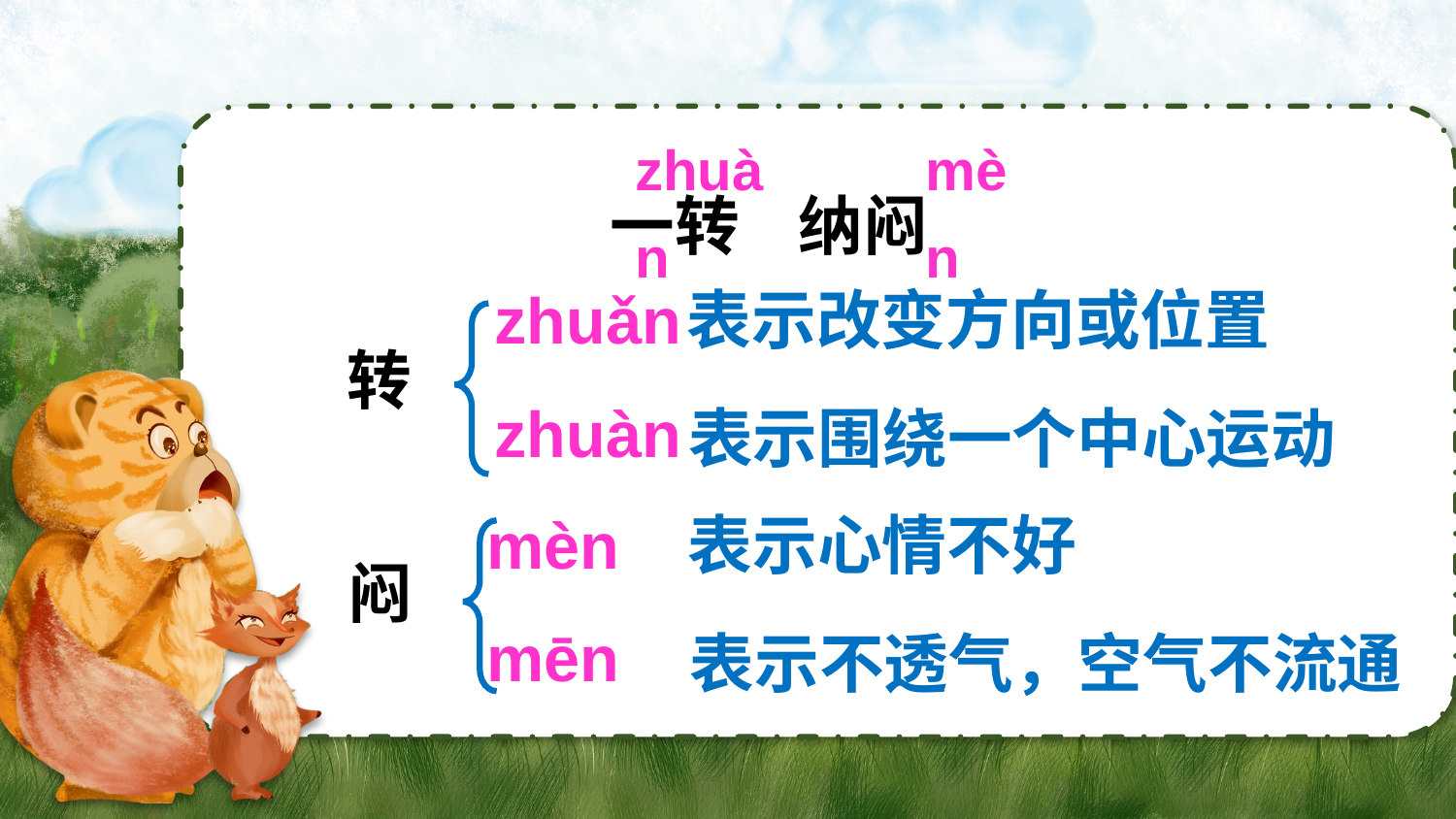

zhuàn
mèn
一转    纳闷
zhuǎn
表示改变方向或位置

转
zhuàn
表示围绕一个中心运动
mèn
表示心情不好

闷
mēn
表示不透气，空气不流通